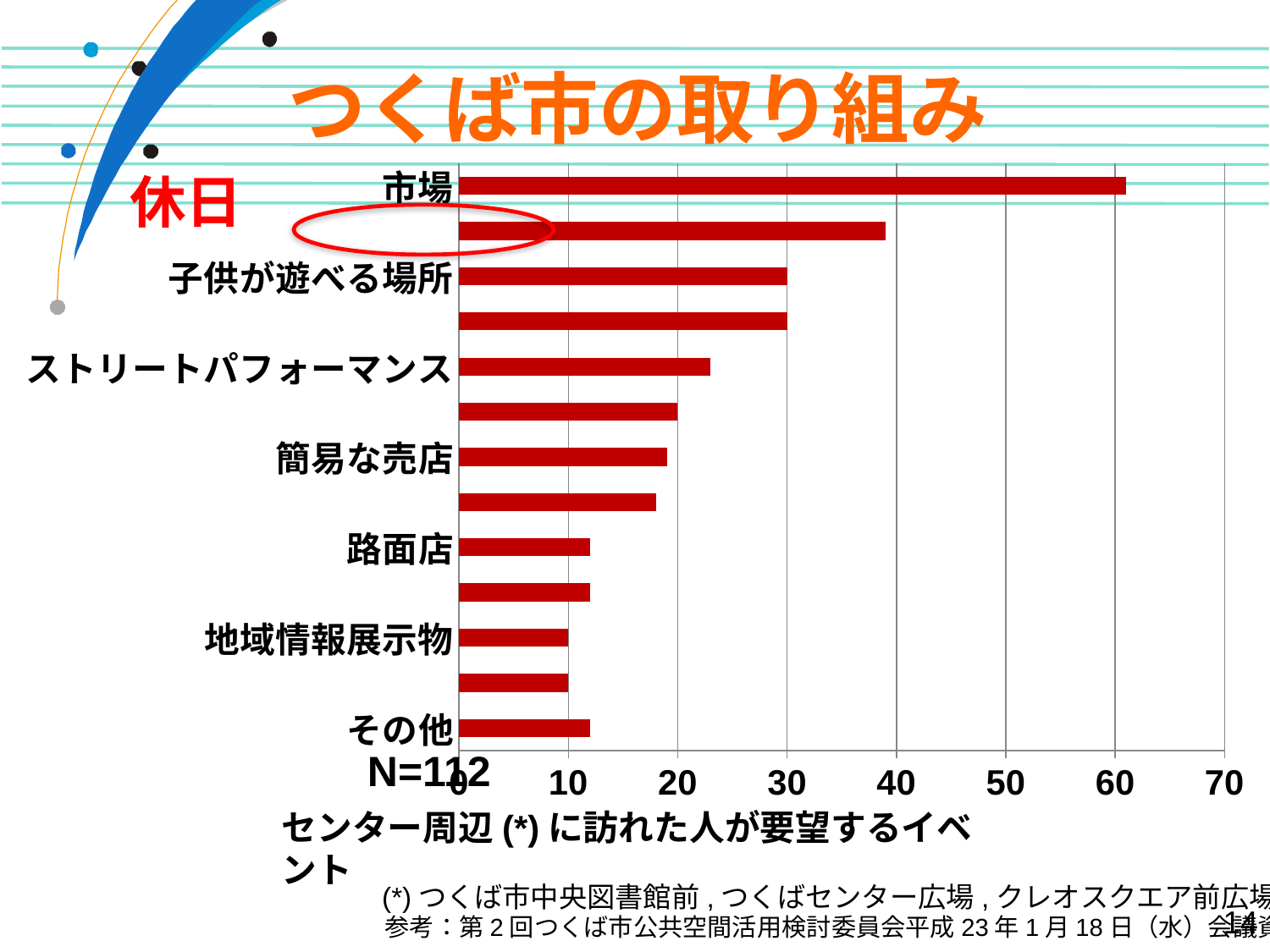

# つくば市の取り組み

### Chart

| Category |  |
|---|---|
| 市場 | 61.0 |
| オープンカフェ | 39.0 |
| 子供が遊べる場所 | 30.0 |
| テーブルベンチ | 30.0 |
| ストリートパフォーマンス | 23.0 |
| ジョギング・ウォーキングを楽しめる | 20.0 |
| 簡易な売店 | 19.0 |
| 科学情報展示物 | 18.0 |
| 路面店 | 12.0 |
| 移動販売式の飲食店 | 12.0 |
| 地域情報展示物 | 10.0 |
| 地域主体で管理する沿道緑地 | 10.0 |
| その他 | 12.0 |
休日

N=112
センター周辺(*)に訪れた人が要望するイベント
(*)つくば市中央図書館前,つくばセンター広場,クレオスクエア前広場
参考：第2回つくば市公共空間活用検討委員会平成23年1月18日（水）会議資料
14